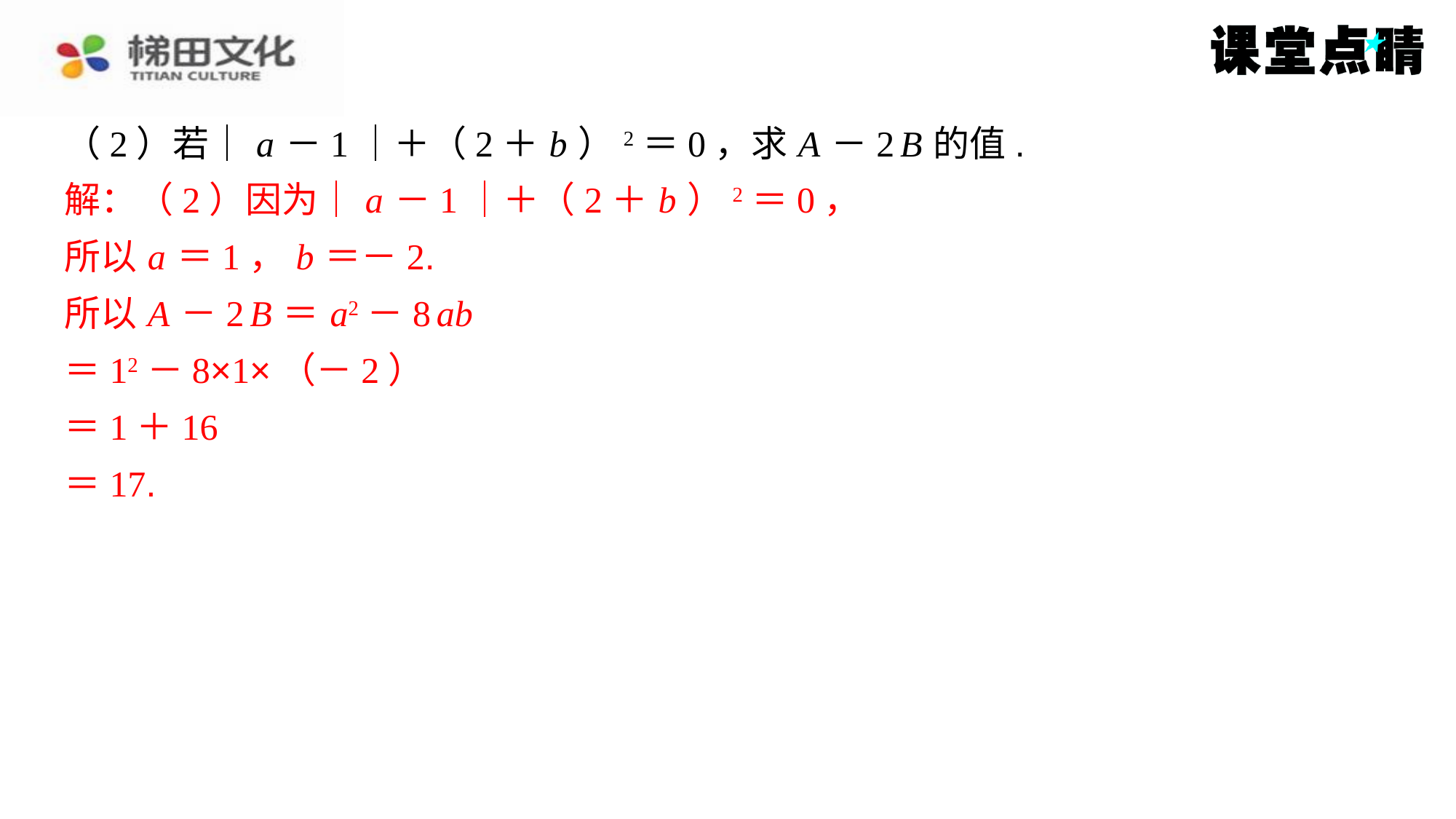

（2）若｜ a －1｜＋（2＋ b ）2＝0，求 A －2 B 的值.
解：（2）因为｜ a －1｜＋（2＋ b ）2＝0，
所以 a ＝1， b ＝－2.
所以 A －2 B ＝ a2－8 ab
＝12－8×1×（－2）
＝1＋16
＝17.
解：（2）因为｜ a －1｜＋（2＋ b ）2＝0，
所以 a ＝1， b ＝－2.
所以 A －2 B ＝ a2－8 ab
＝12－8×1×（－2）
＝1＋16
＝17.